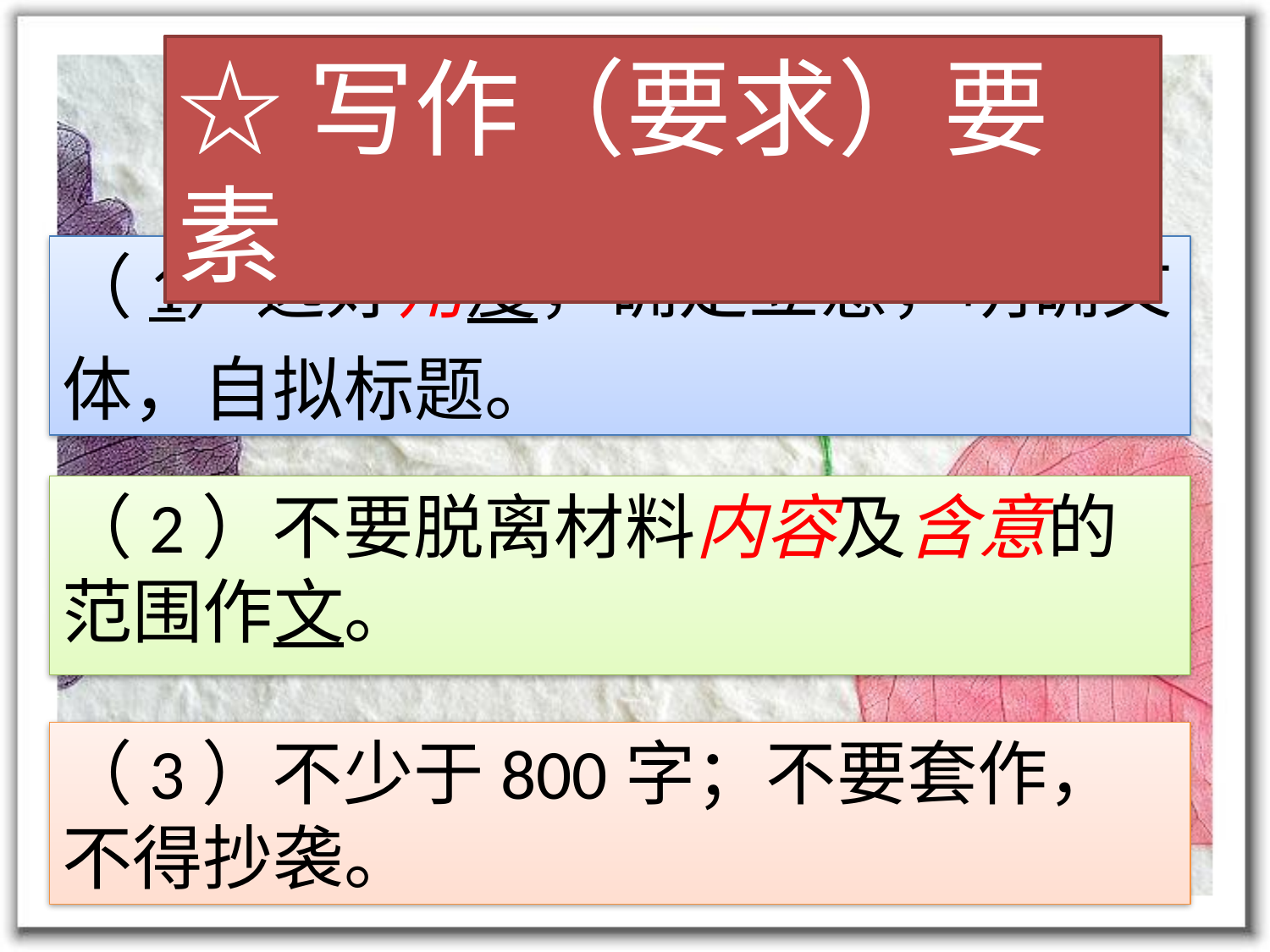

☆写作（要求）要素
（1）选好角度，确定立意，明确文体，自拟标题。
（2）不要脱离材料内容及含意的范围作文。
（3）不少于800字；不要套作，不得抄袭。